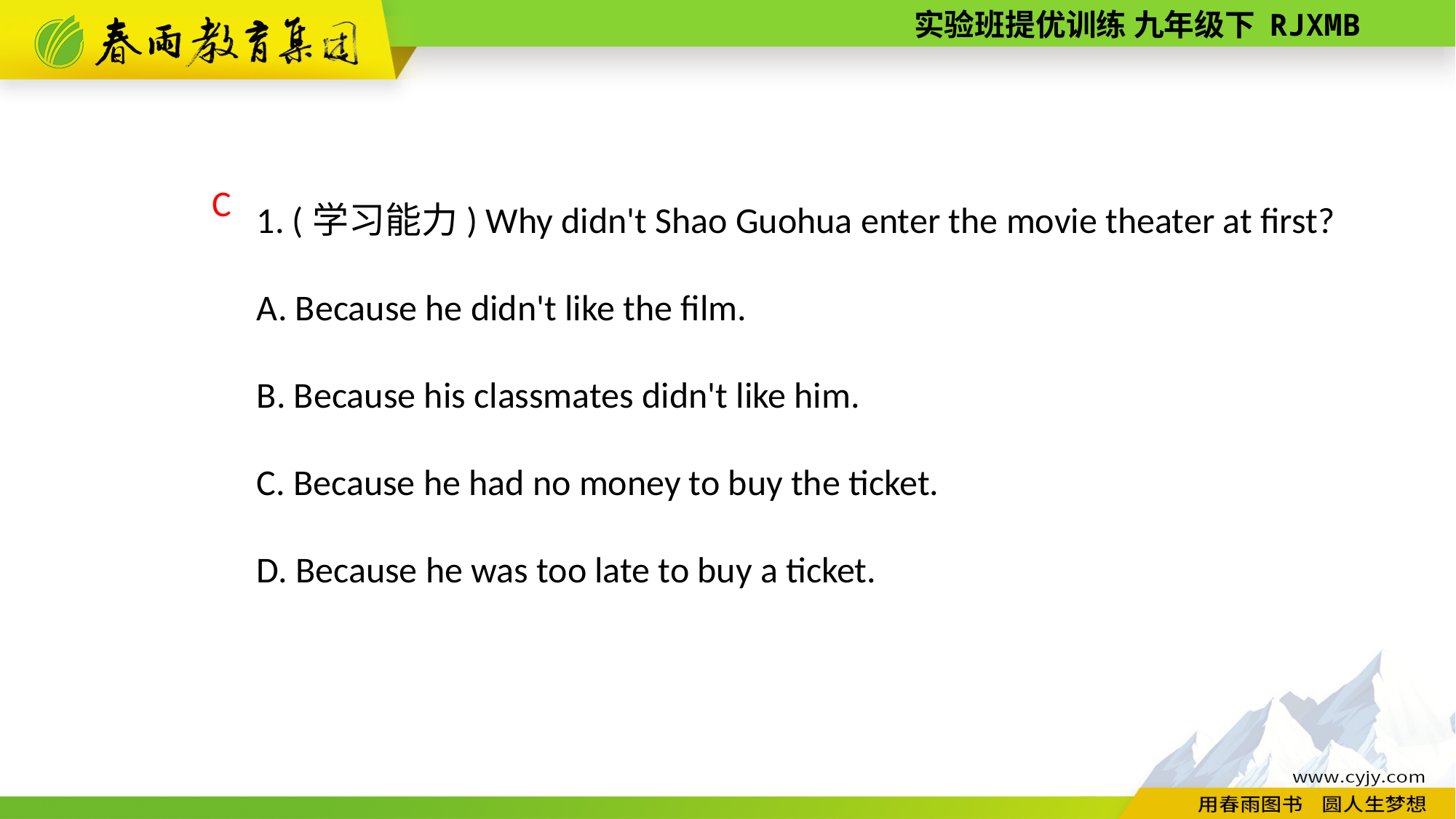

1. (学习能力) Why didn't Shao Guohua enter the movie theater at first?
A. Because he didn't like the film.
B. Because his classmates didn't like him.
C. Because he had no money to buy the ticket.
D. Because he was too late to buy a ticket.
C